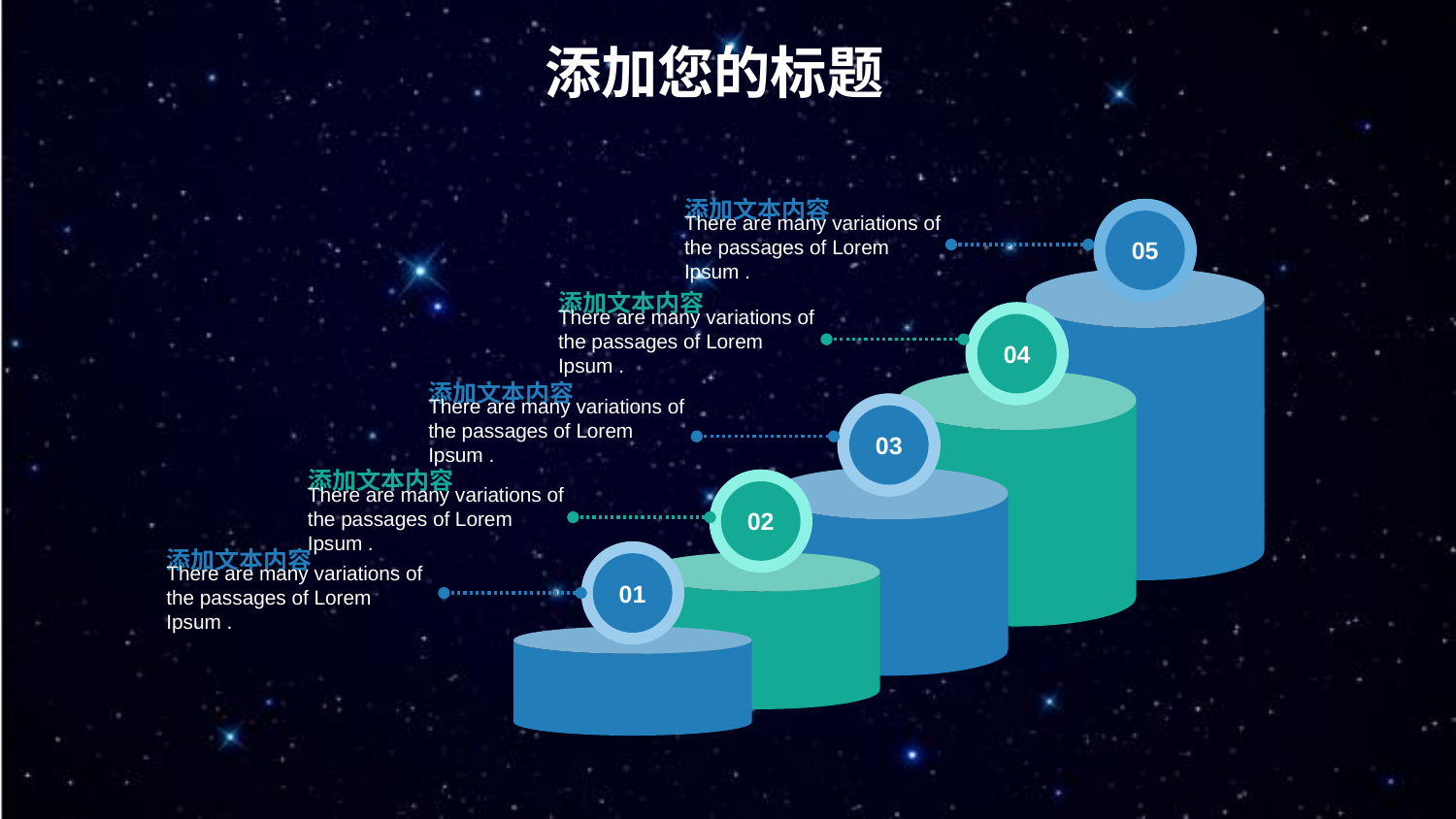

添加您的标题
添加文本内容
There are many variations of the passages of Lorem Ipsum .

05

添加文本内容
There are many variations of the passages of Lorem Ipsum .

04

添加文本内容
There are many variations of the passages of Lorem Ipsum .

03
添加文本内容
There are many variations of the passages of Lorem Ipsum .

02

01
添加文本内容
There are many variations of the passages of Lorem Ipsum .